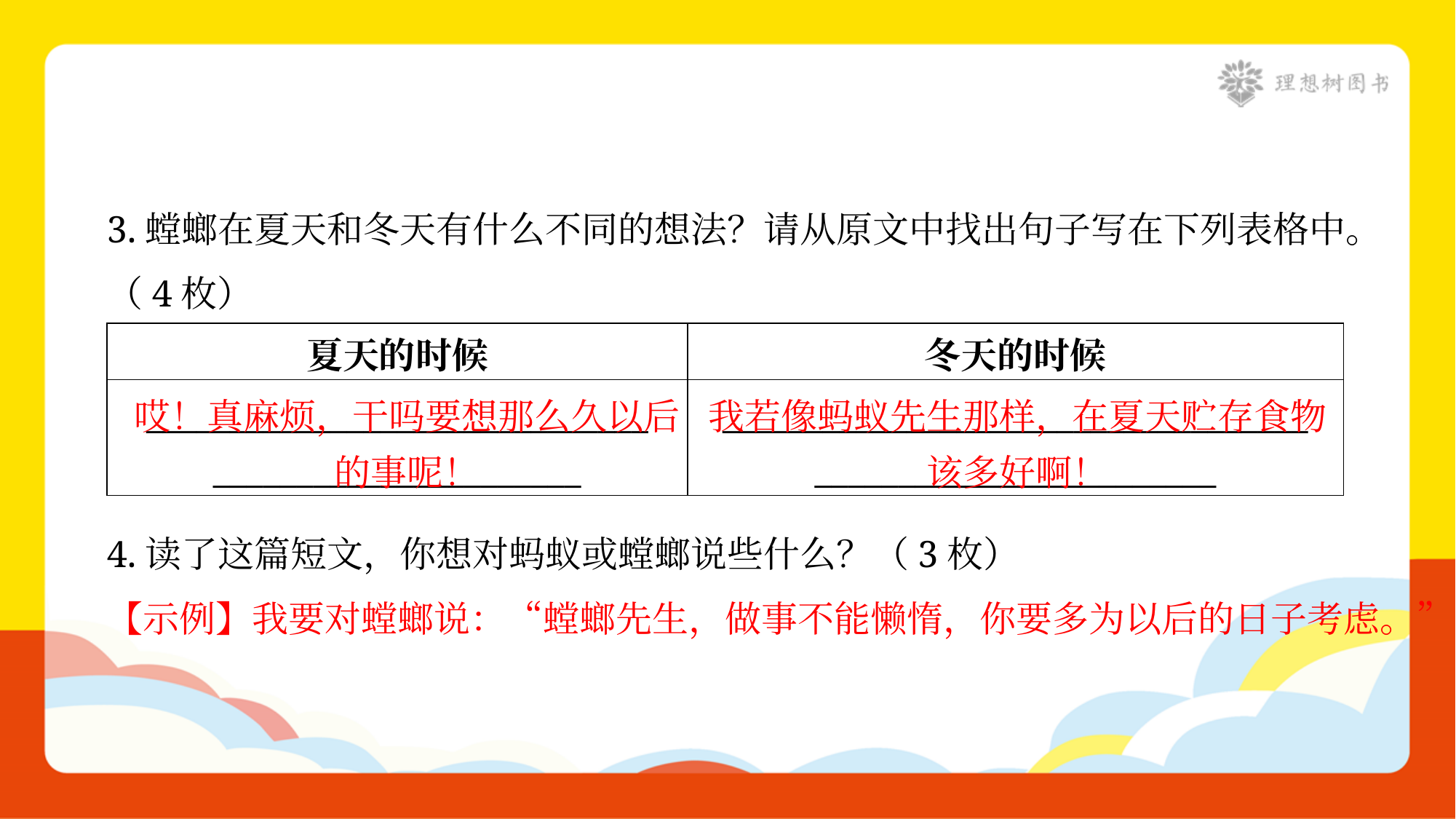

3.螳螂在夏天和冬天有什么不同的想法？请从原文中找出句子写在下列表格中。
（4枚）
| 夏天的时候 | 冬天的时候 |
| --- | --- |
| \_\_\_\_\_\_\_\_\_\_\_\_\_\_\_\_\_\_\_\_\_\_\_\_\_\_\_\_\_\_ \_\_\_\_\_\_\_\_\_\_\_\_\_\_\_\_\_\_\_\_\_\_ | \_\_\_\_\_\_\_\_\_\_\_\_\_\_\_\_\_\_\_\_\_\_\_\_\_\_\_\_\_\_\_\_\_\_\_ \_\_\_\_\_\_\_\_\_\_\_\_\_\_\_\_\_\_\_\_\_\_\_\_ |
哎！真麻烦，干吗要想那么久以后的事呢！
我若像蚂蚁先生那样，在夏天贮存食物该多好啊！
4.读了这篇短文，你想对蚂蚁或螳螂说些什么？（3枚）
【示例】我要对螳螂说：“螳螂先生，做事不能懒惰，你要多为以后的日子考虑。”